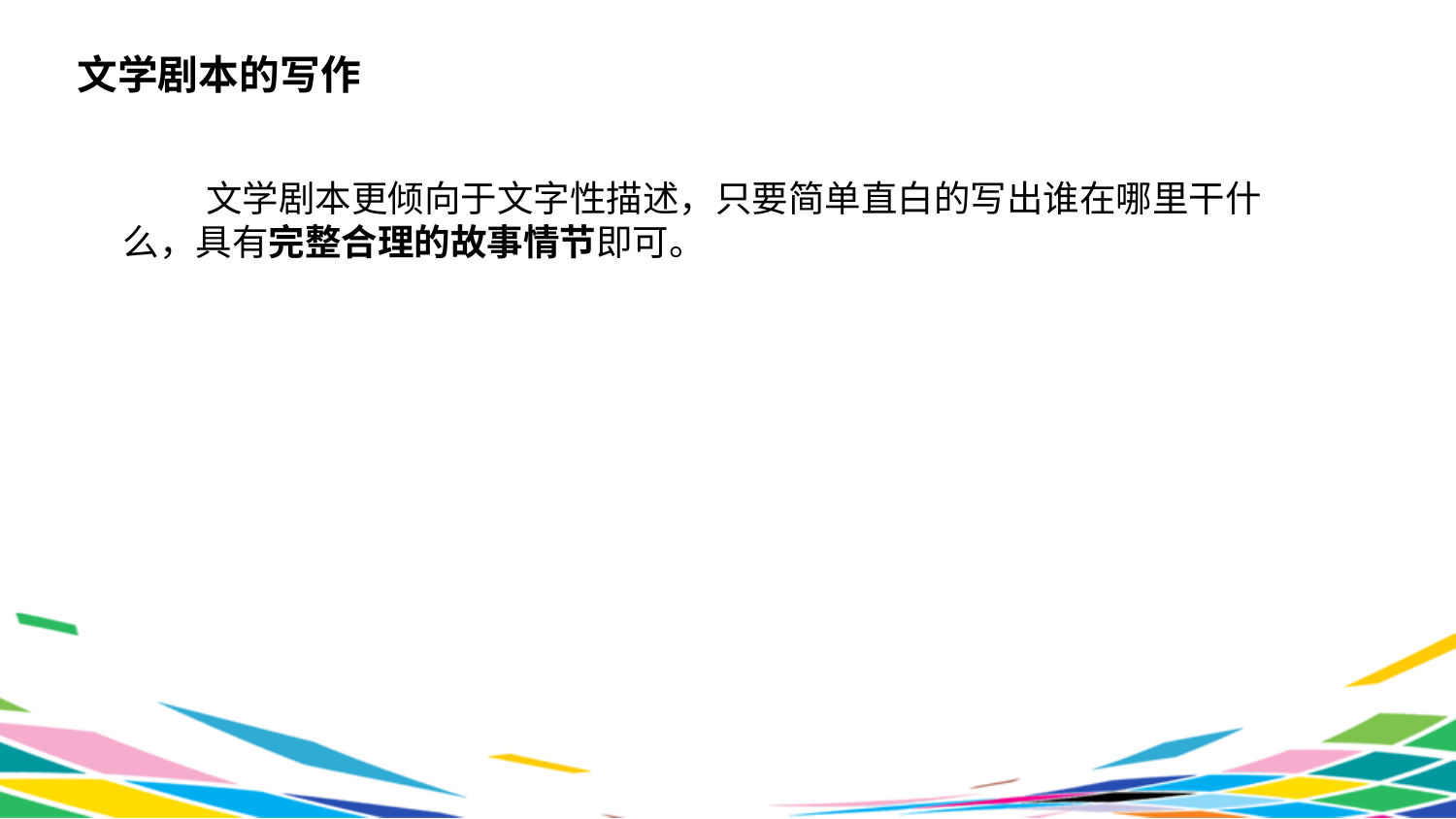

文学剧本的写作
         文学剧本更倾向于文字性描述，只要简单直白的写出谁在哪里干什么，具有完整合理的故事情节即可。